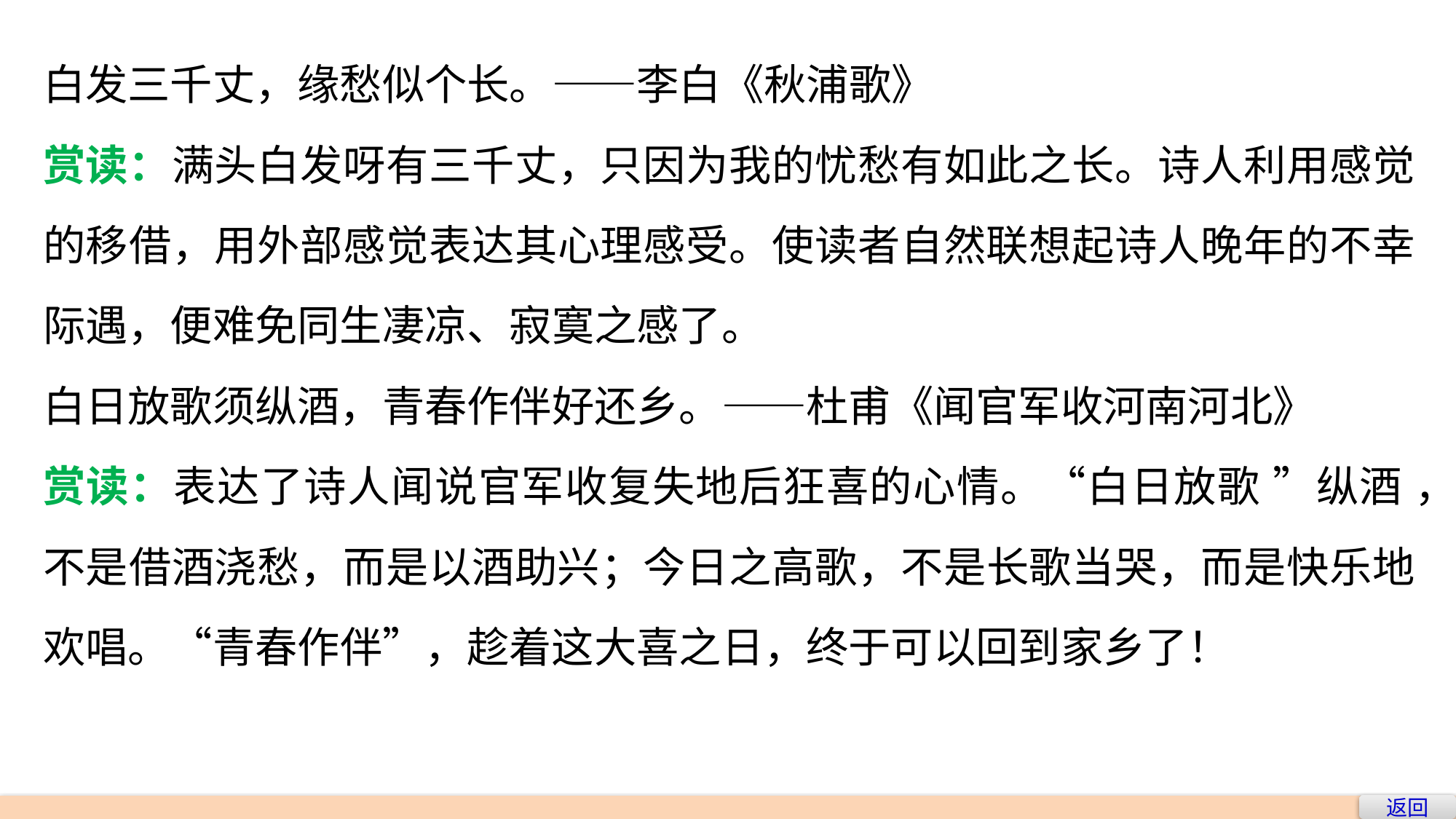

白发三千丈，缘愁似个长。——李白《秋浦歌》
赏读：满头白发呀有三千丈，只因为我的忧愁有如此之长。诗人利用感觉的移借，用外部感觉表达其心理感受。使读者自然联想起诗人晚年的不幸际遇，便难免同生凄凉、寂寞之感了。
白日放歌须纵酒，青春作伴好还乡。——杜甫《闻官军收河南河北》
赏读：表达了诗人闻说官军收复失地后狂喜的心情。“白日放歌 ”纵酒 ，不是借酒浇愁，而是以酒助兴；今日之高歌，不是长歌当哭，而是快乐地欢唱。“青春作伴”，趁着这大喜之日，终于可以回到家乡了！
返回